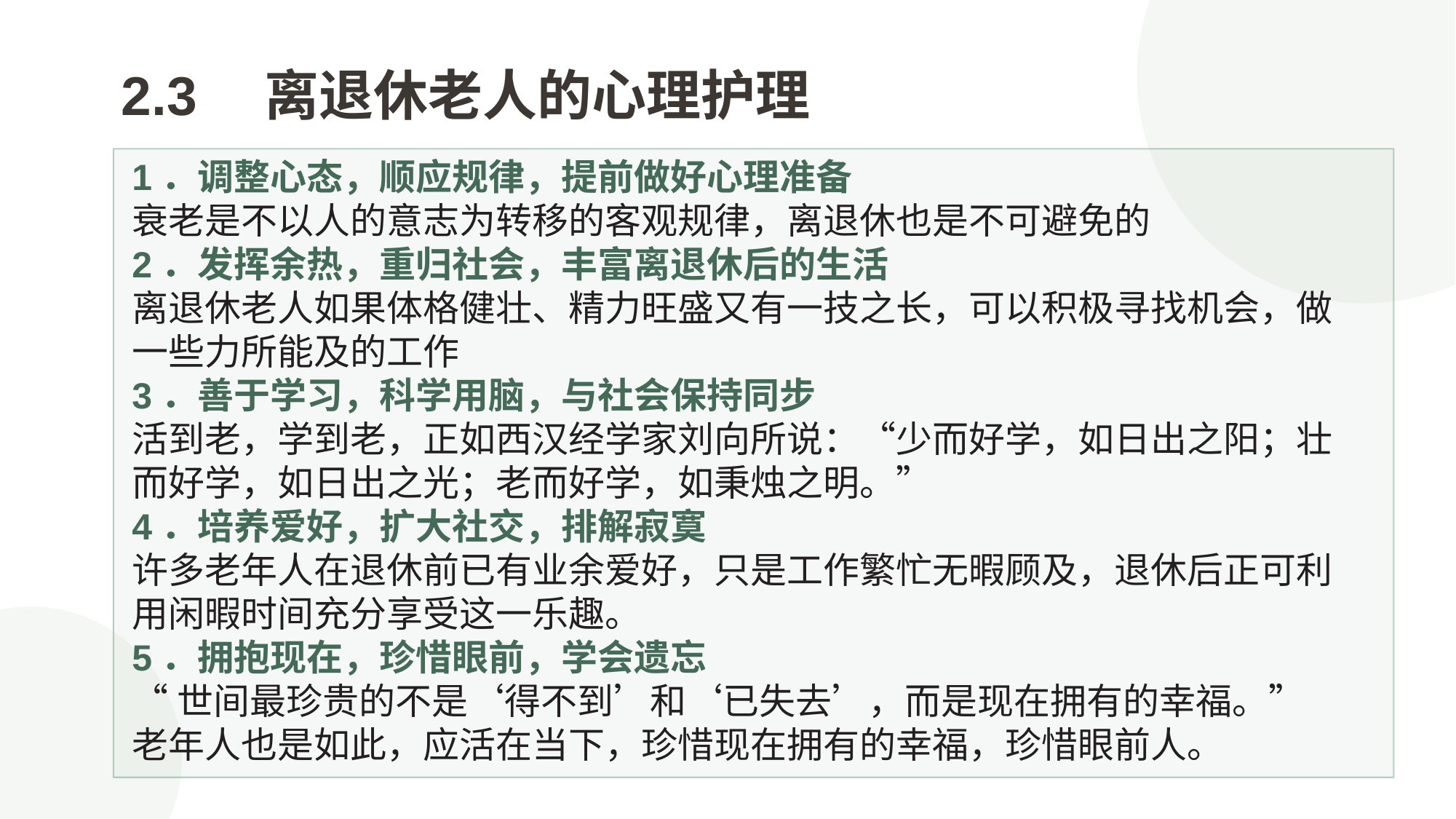

2.3　离退休老人的心理护理

1．调整心态，顺应规律，提前做好心理准备
衰老是不以人的意志为转移的客观规律，离退休也是不可避免的
2．发挥余热，重归社会，丰富离退休后的生活
离退休老人如果体格健壮、精力旺盛又有一技之长，可以积极寻找机会，做一些力所能及的工作
3．善于学习，科学用脑，与社会保持同步
活到老，学到老，正如西汉经学家刘向所说：“少而好学，如日出之阳；壮而好学，如日出之光；老而好学，如秉烛之明。”
4．培养爱好，扩大社交，排解寂寞
许多老年人在退休前已有业余爱好，只是工作繁忙无暇顾及，退休后正可利用闲暇时间充分享受这一乐趣。
5．拥抱现在，珍惜眼前，学会遗忘
“世间最珍贵的不是‘得不到’和‘已失去’，而是现在拥有的幸福。”老年人也是如此，应活在当下，珍惜现在拥有的幸福，珍惜眼前人。